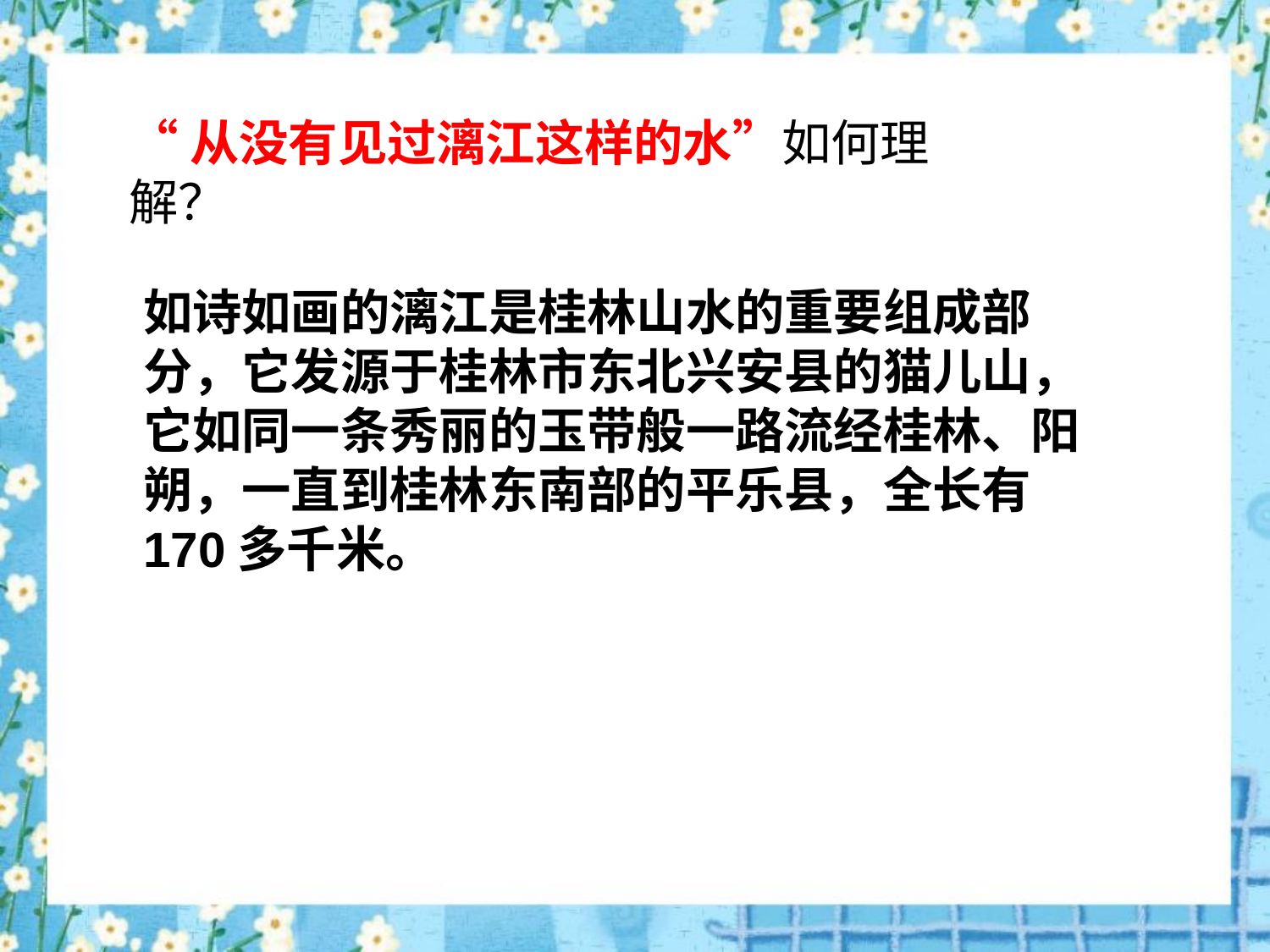

“从没有见过漓江这样的水”如何理解？
如诗如画的漓江是桂林山水的重要组成部分，它发源于桂林市东北兴安县的猫儿山，它如同一条秀丽的玉带般一路流经桂林、阳朔，一直到桂林东南部的平乐县，全长有170多千米。